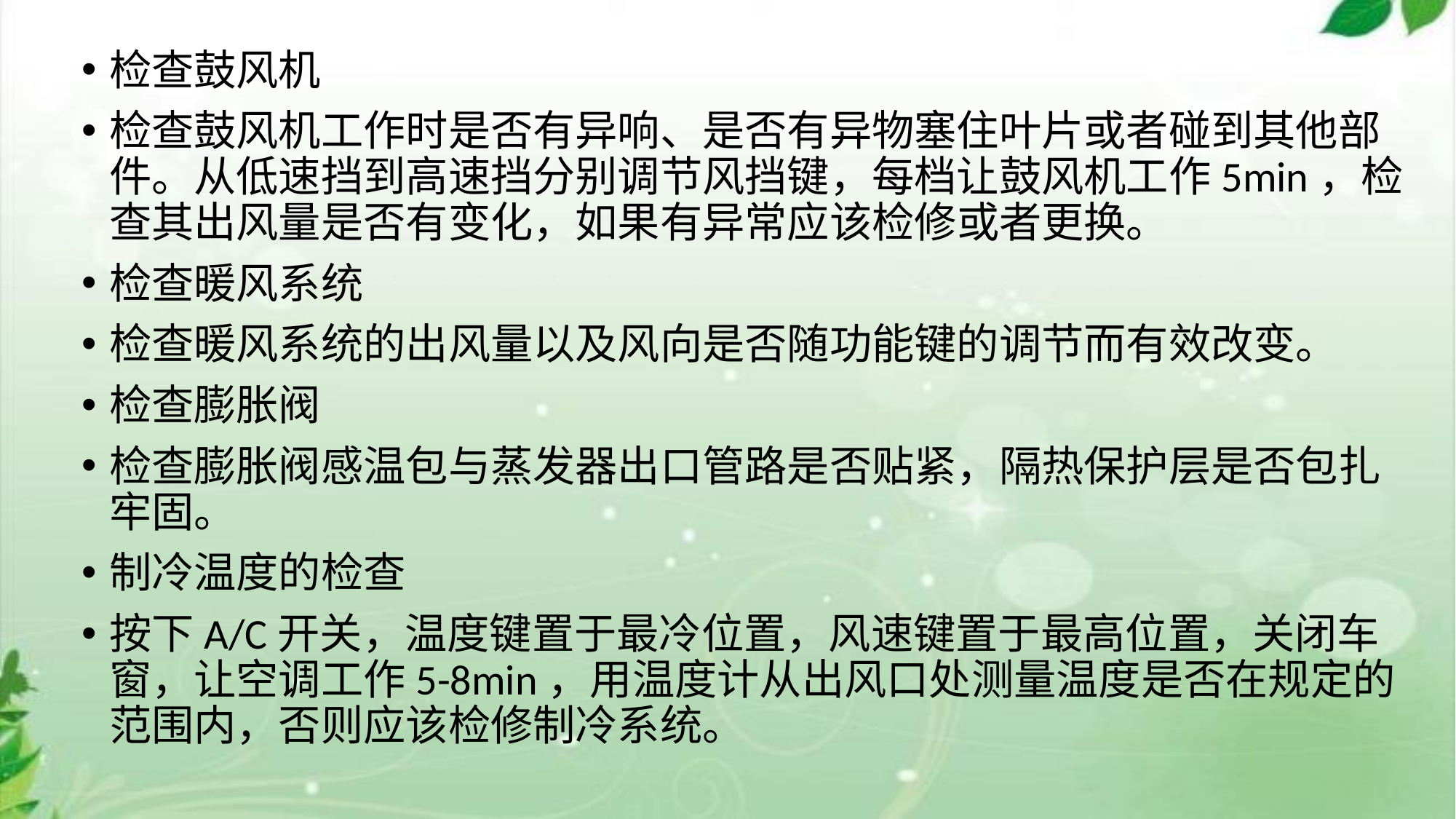

检查鼓风机
检查鼓风机工作时是否有异响、是否有异物塞住叶片或者碰到其他部件。从低速挡到高速挡分别调节风挡键，每档让鼓风机工作5min，检查其出风量是否有变化，如果有异常应该检修或者更换。
检查暖风系统
检查暖风系统的出风量以及风向是否随功能键的调节而有效改变。
检查膨胀阀
检查膨胀阀感温包与蒸发器出口管路是否贴紧，隔热保护层是否包扎牢固。
制冷温度的检查
按下A/C开关，温度键置于最冷位置，风速键置于最高位置，关闭车窗，让空调工作5-8min，用温度计从出风口处测量温度是否在规定的范围内，否则应该检修制冷系统。